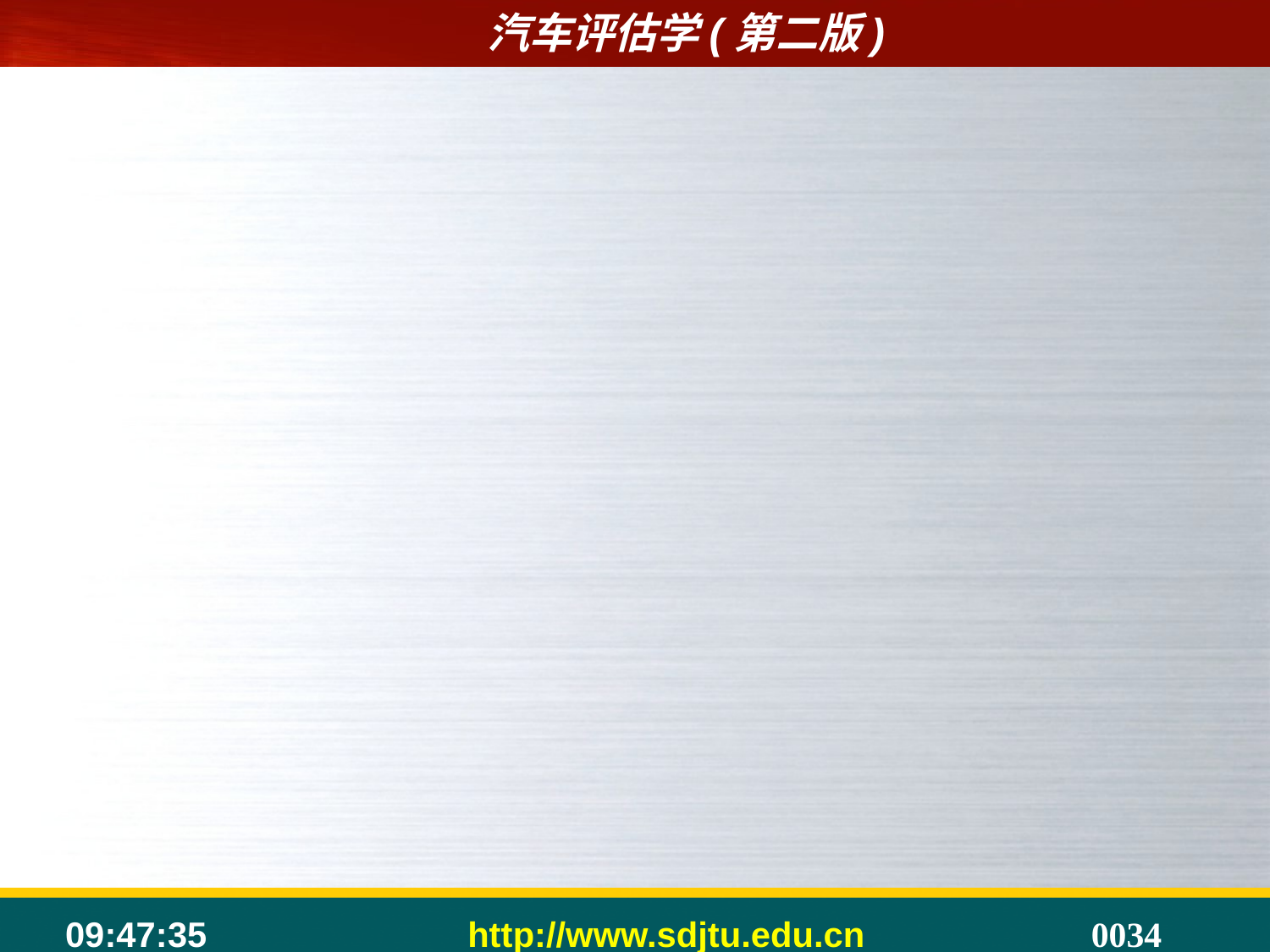

2.2.4汽车鉴定评估的目的
	一般而言，汽车鉴定评估服务的目的有以下几个方面：
	1.车辆的交易
	2.车辆的转籍、过户
     3.车辆置换
	4.车辆拍卖
	5.车辆保险
	6.法律诉讼服务
	7.抵押贷款
	8.担保
	9.典当
	10.其他